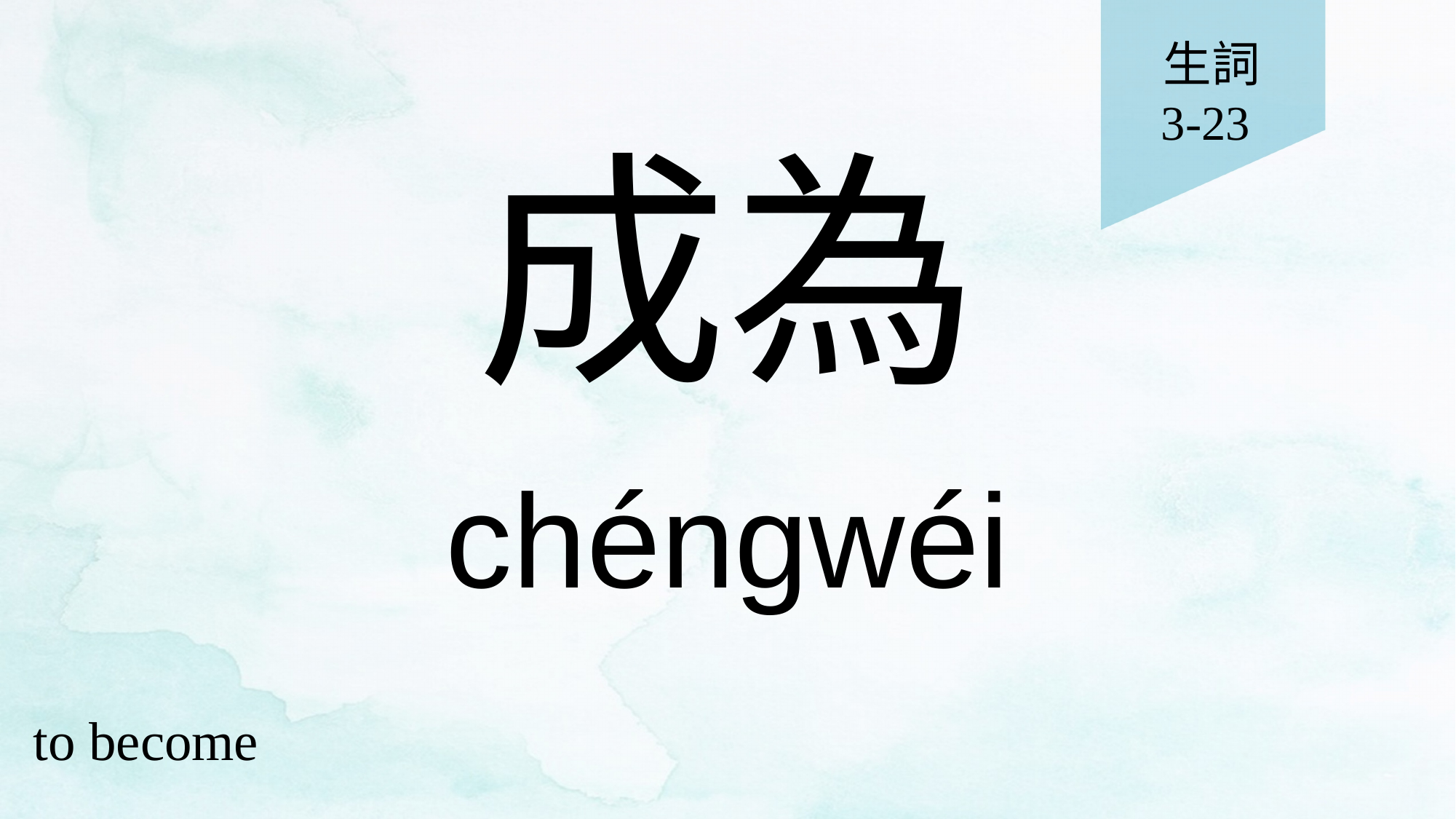

生詞
3-23
# 成為
chéngwéi
to become